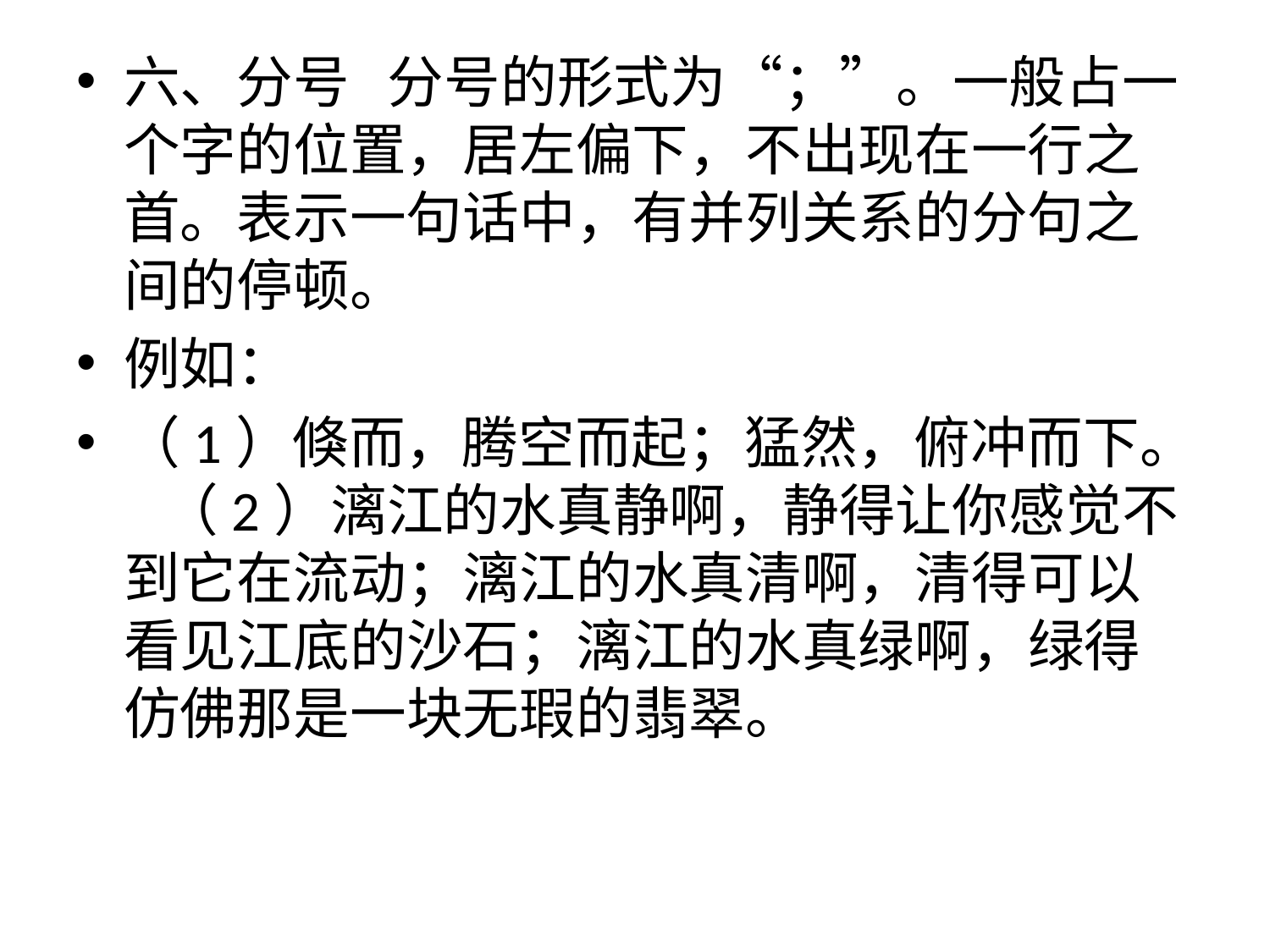

#
六、分号   分号的形式为“；”。一般占一个字的位置，居左偏下，不出现在一行之首。表示一句话中，有并列关系的分句之间的停顿。
例如：
（1）倏而，腾空而起；猛然，俯冲而下。   （2）漓江的水真静啊，静得让你感觉不到它在流动；漓江的水真清啊，清得可以看见江底的沙石；漓江的水真绿啊，绿得仿佛那是一块无瑕的翡翠。